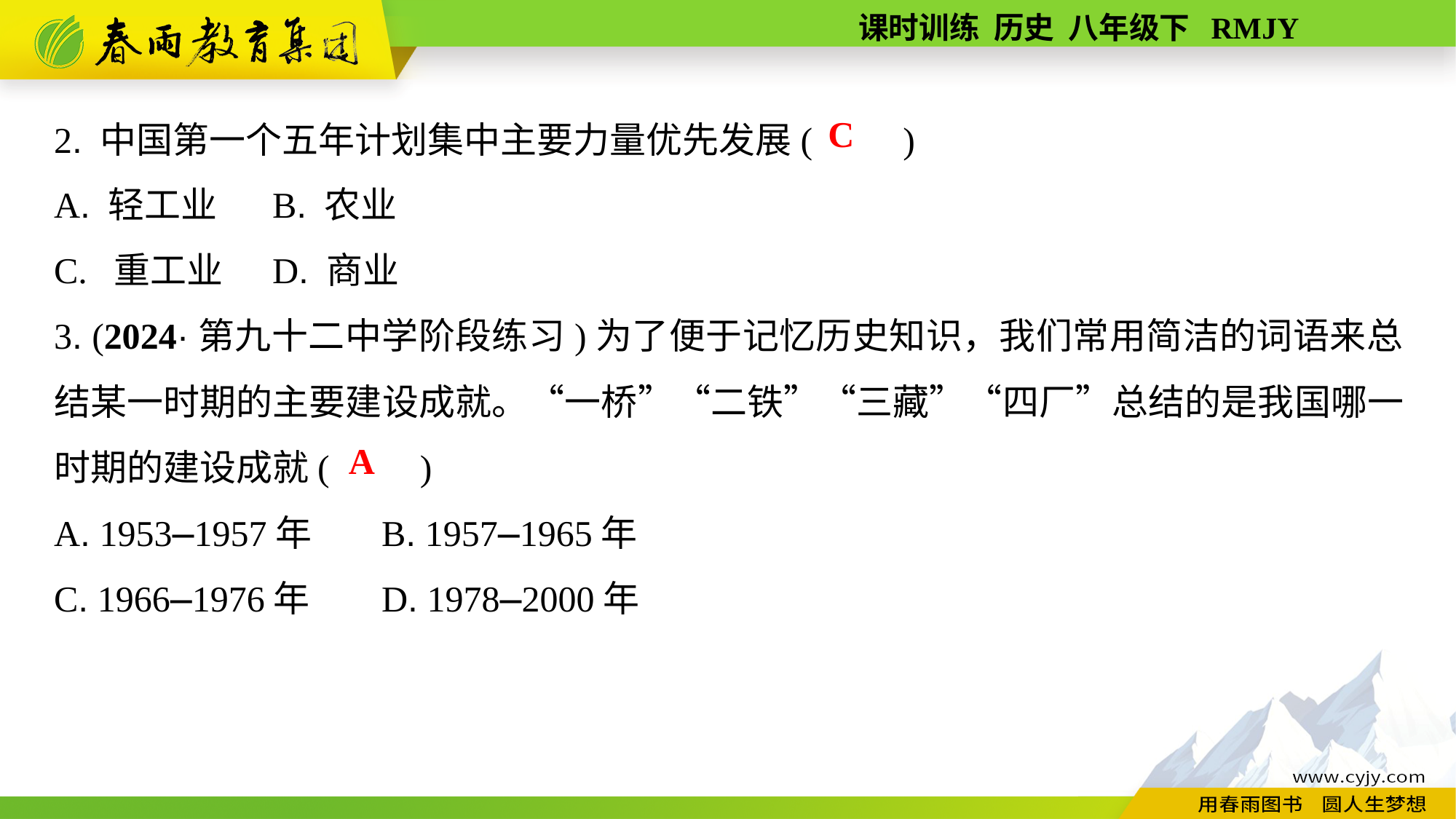

2. 中国第一个五年计划集中主要力量优先发展(　　)
A. 轻工业	B. 农业
C.  重工业	D. 商业
3. (2024·第九十二中学阶段练习)为了便于记忆历史知识，我们常用简洁的词语来总结某一时期的主要建设成就。“一桥”“二铁”“三藏”“四厂”总结的是我国哪一时期的建设成就(　　)
A. 1953—1957年	B. 1957—1965年
C. 1966—1976年	D. 1978—2000年
C
A